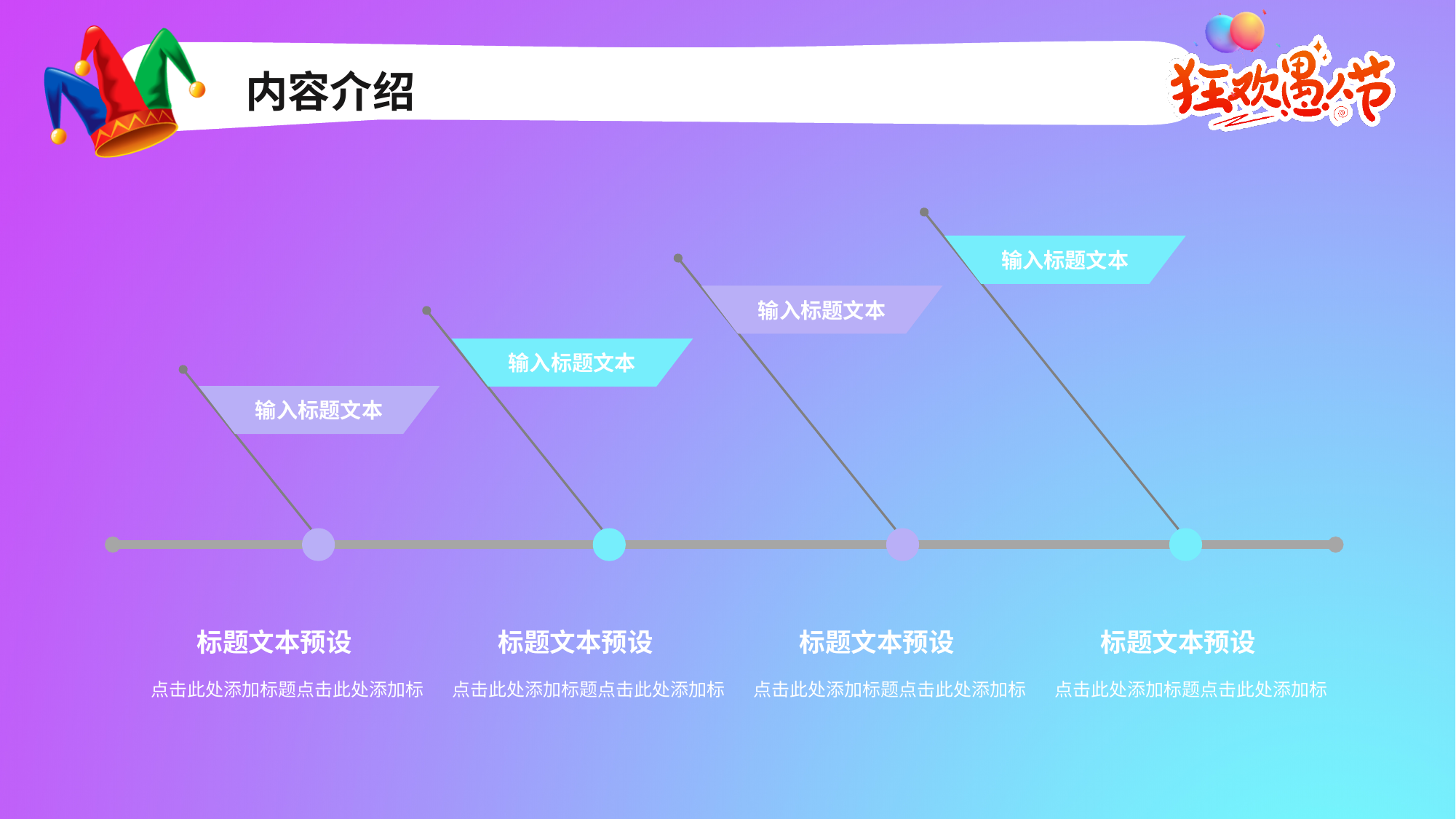

内容介绍
输入标题文本

输入标题文本

输入标题文本

输入标题文本

标题文本预设
标题文本预设
标题文本预设
标题文本预设
点击此处添加标题点击此处添加标
点击此处添加标题点击此处添加标
点击此处添加标题点击此处添加标
点击此处添加标题点击此处添加标